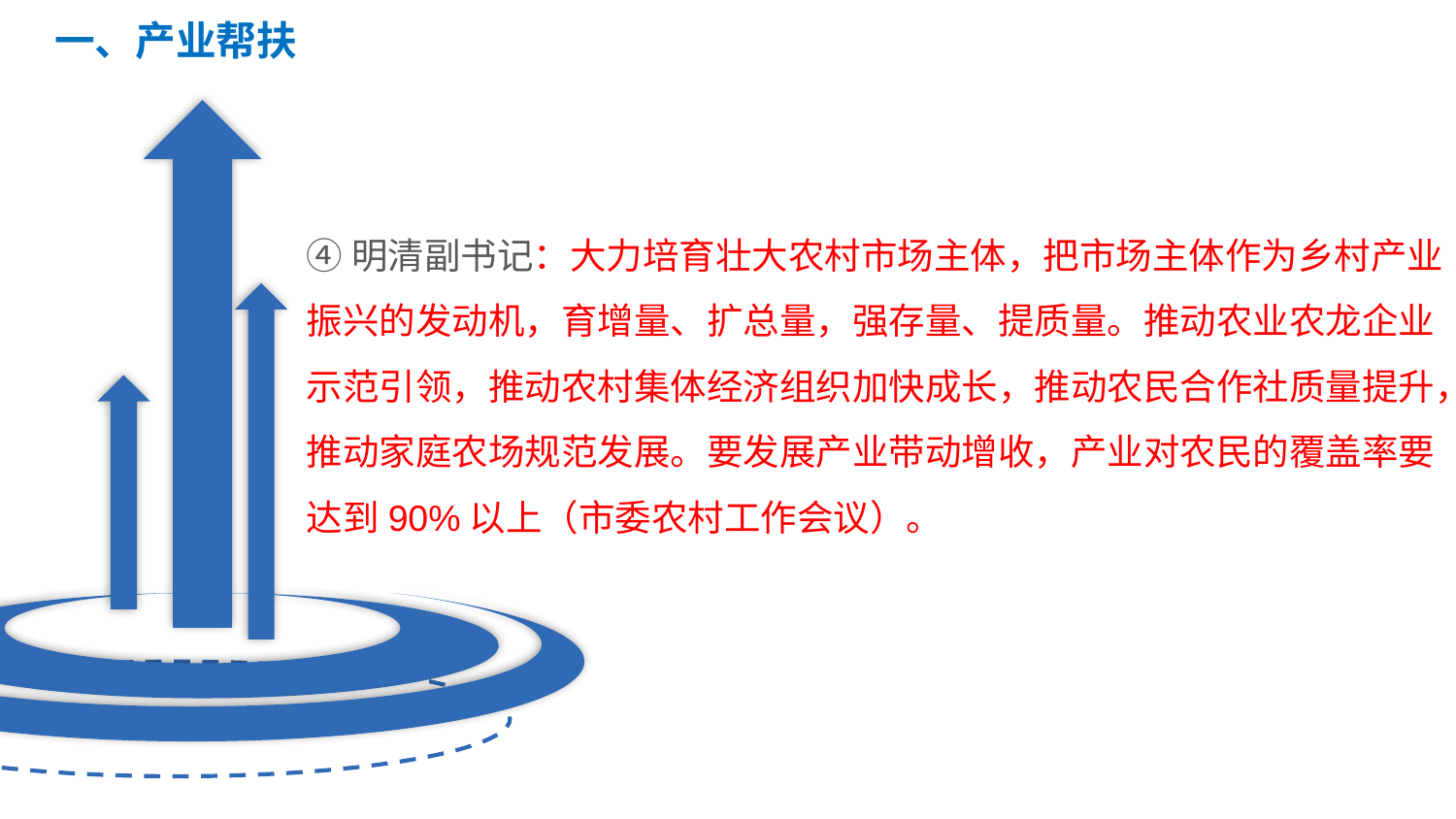

一、产业帮扶

④明清副书记：大力培育壮大农村市场主体，把市场主体作为乡村产业振兴的发动机，育增量、扩总量，强存量、提质量。推动农业农龙企业示范引领，推动农村集体经济组织加快成长，推动农民合作社质量提升，推动家庭农场规范发展。要发展产业带动增收，产业对农民的覆盖率要达到90%以上（市委农村工作会议）。